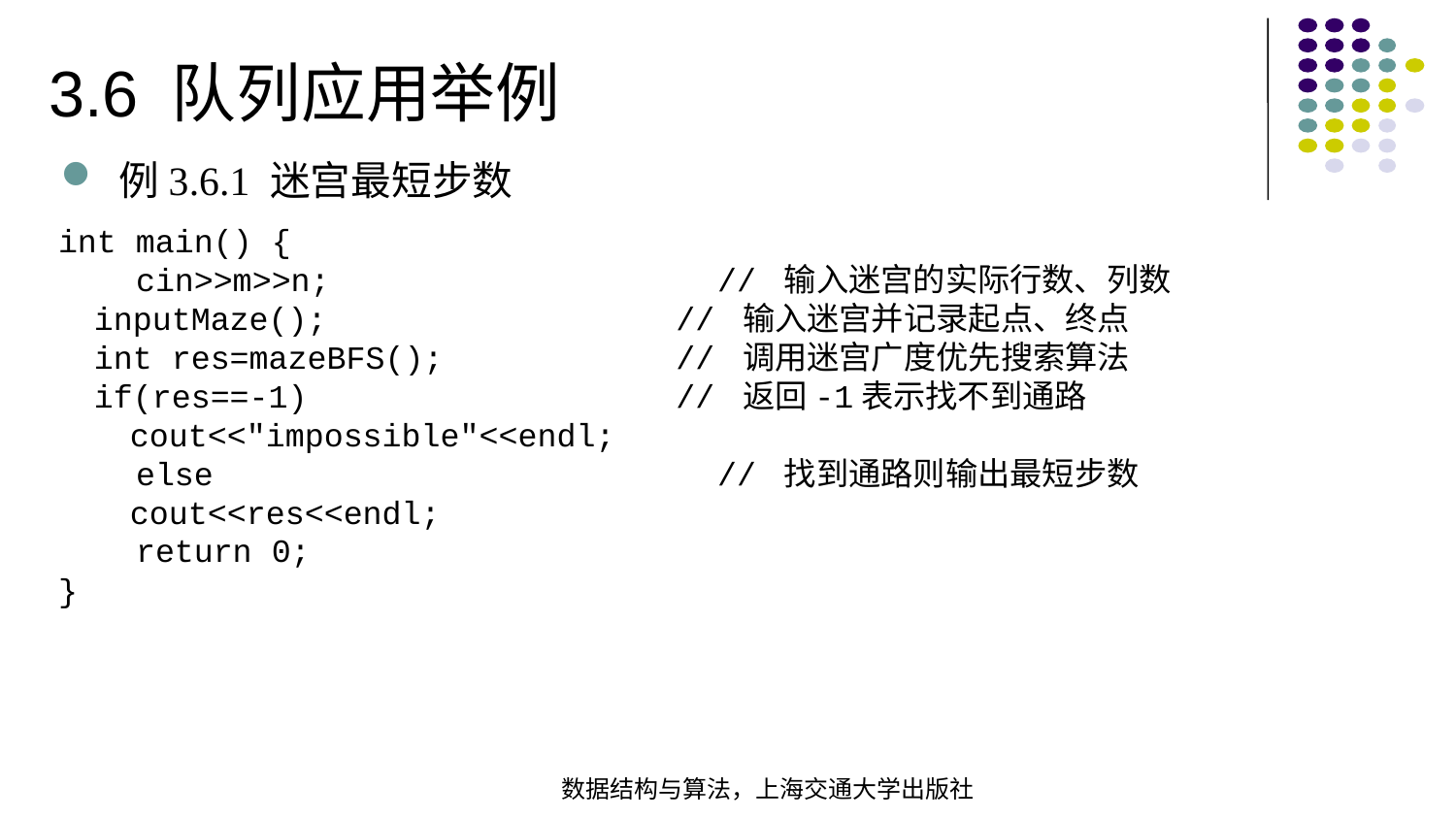

3.6 队列应用举例
例3.6.1 迷宫最短步数
int main() {    cin>>m>>n;                    // 输入迷宫的实际行数、列数    inputMaze();                  // 输入迷宫并记录起点、终点    int res=mazeBFS();            // 调用迷宫广度优先搜索算法    if(res==-1)                   // 返回-1表示找不到通路        cout<<"impossible"<<endl;    else                          // 找到通路则输出最短步数        cout<<res<<endl;    return 0;}